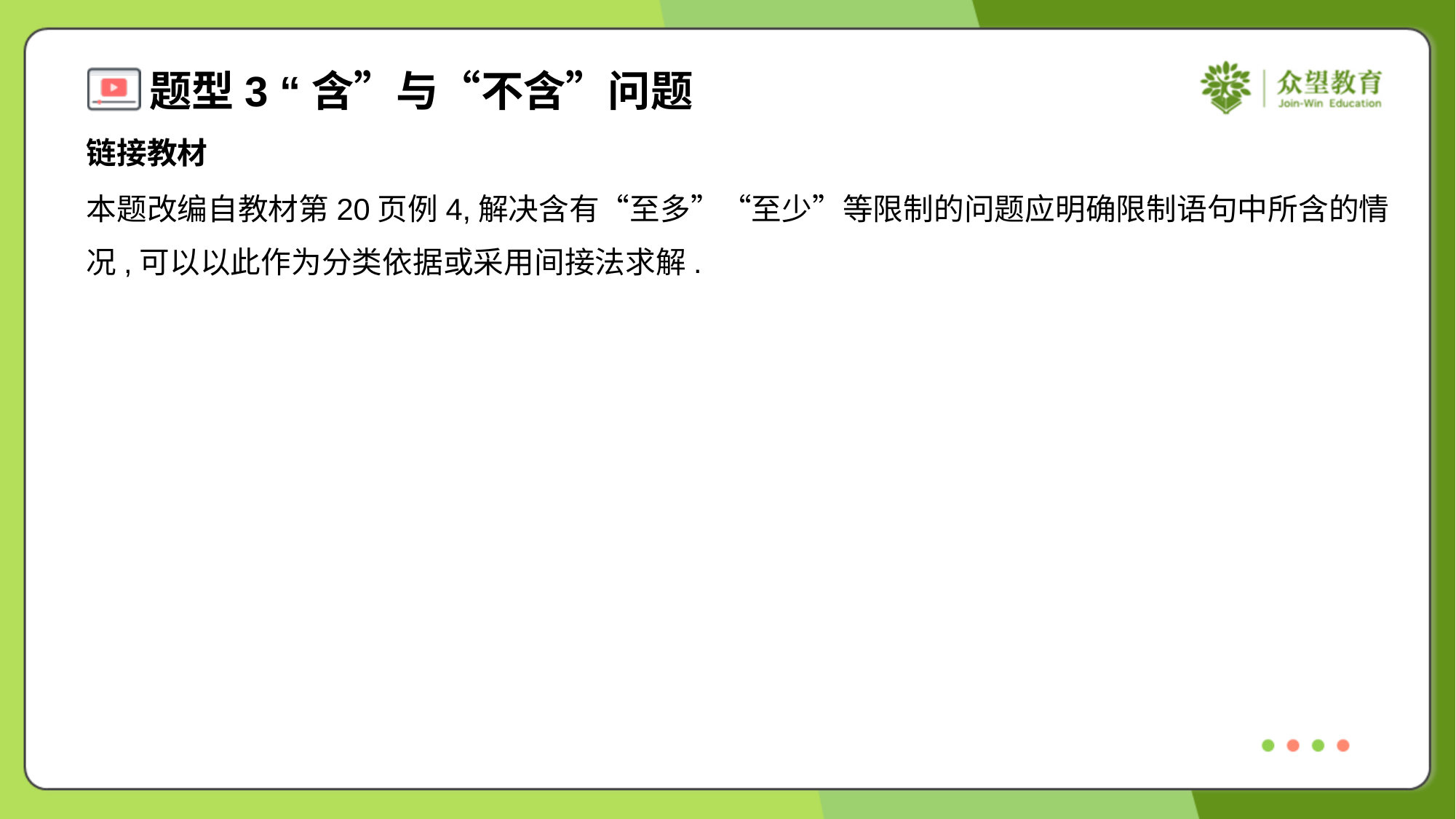

链接教材
本题改编自教材第20页例4,解决含有“至多”“至少”等限制的问题应明确限制语句中所含的情
况,可以以此作为分类依据或采用间接法求解.